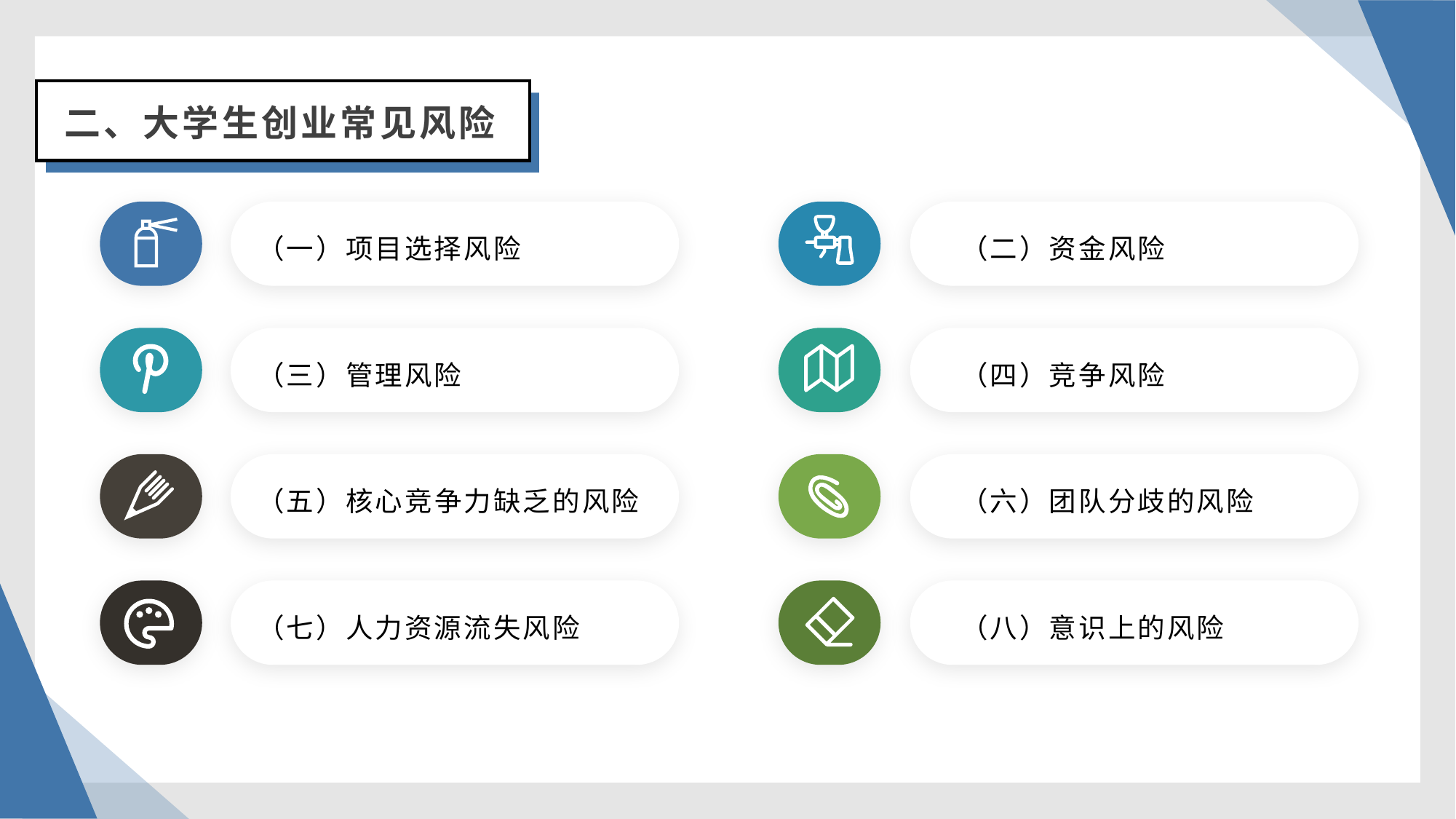

二、大学生创业常见风险

（一）项目选择风险
（二）资金风险

（三）管理风险
（四）竞争风险

（五）核心竞争力缺乏的风险
（六）团队分歧的风险

（七）人力资源流失风险
（八）意识上的风险